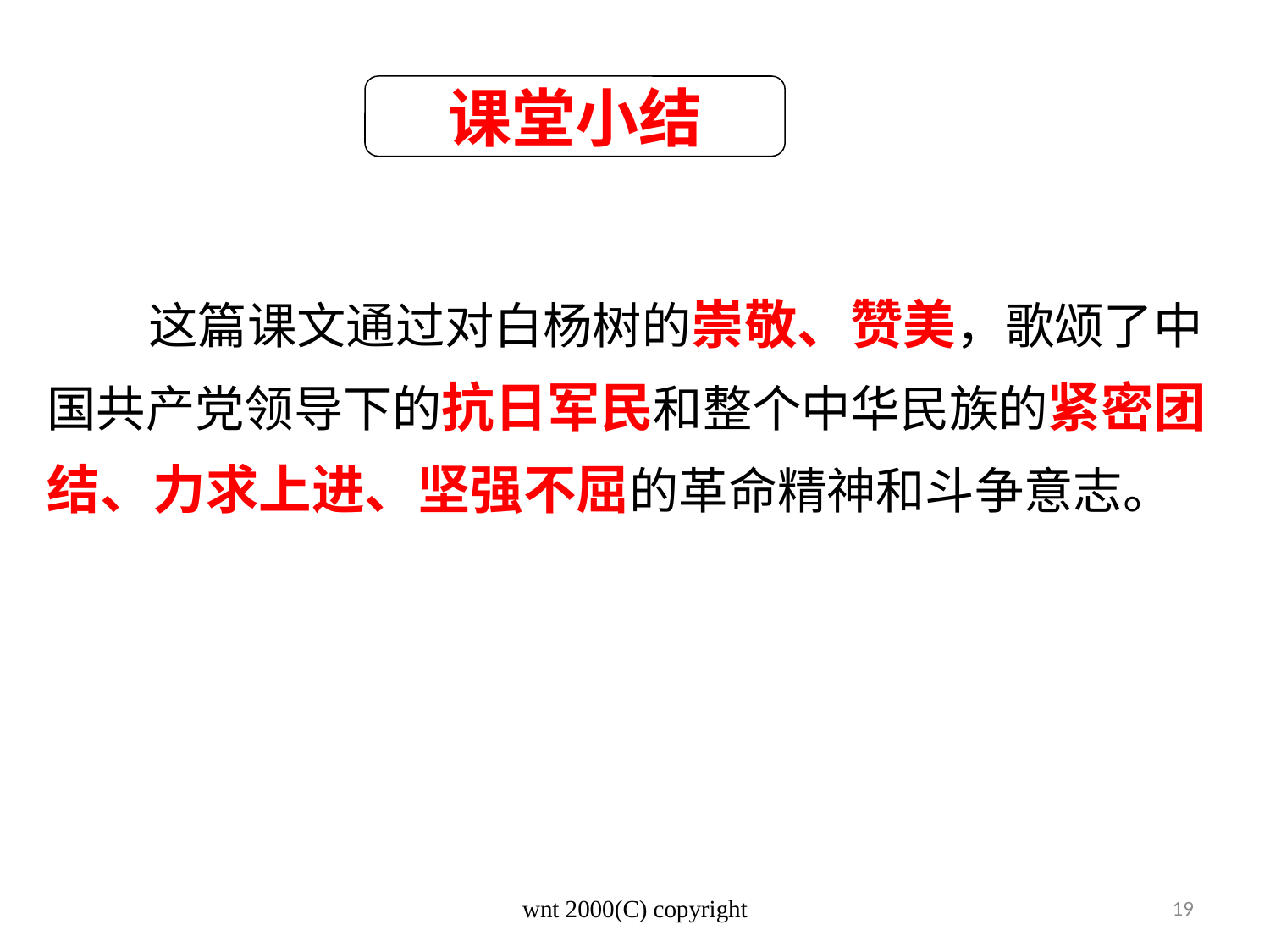

课堂小结
        这篇课文通过对白杨树的崇敬、赞美，歌颂了中国共产党领导下的抗日军民和整个中华民族的紧密团结、力求上进、坚强不屈的革命精神和斗争意志。
wnt 2000(C) copyright
19